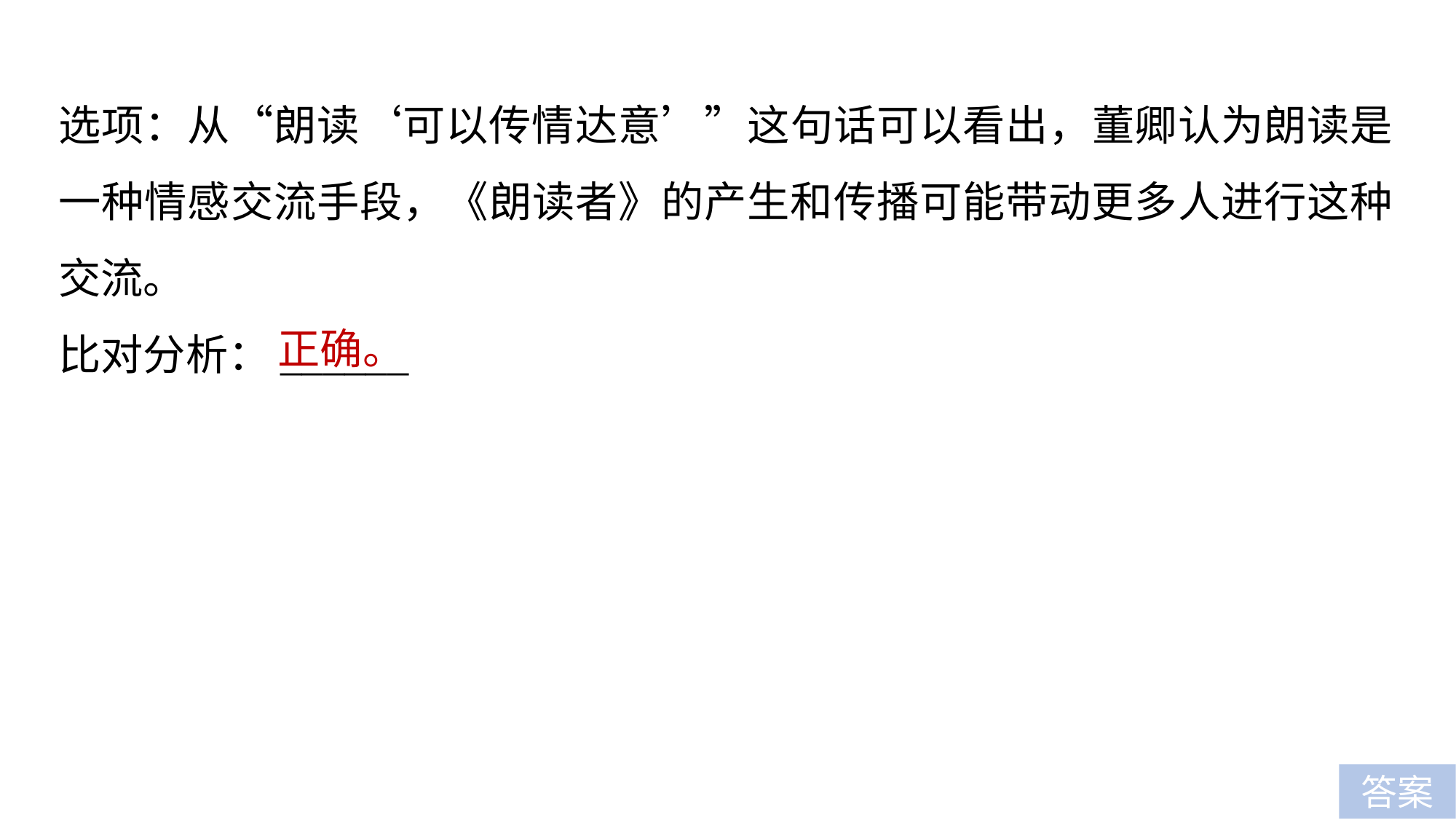

选项：从“朗读‘可以传情达意’”这句话可以看出，董卿认为朗读是一种情感交流手段，《朗读者》的产生和传播可能带动更多人进行这种交流。
比对分析：______
正确。
答案